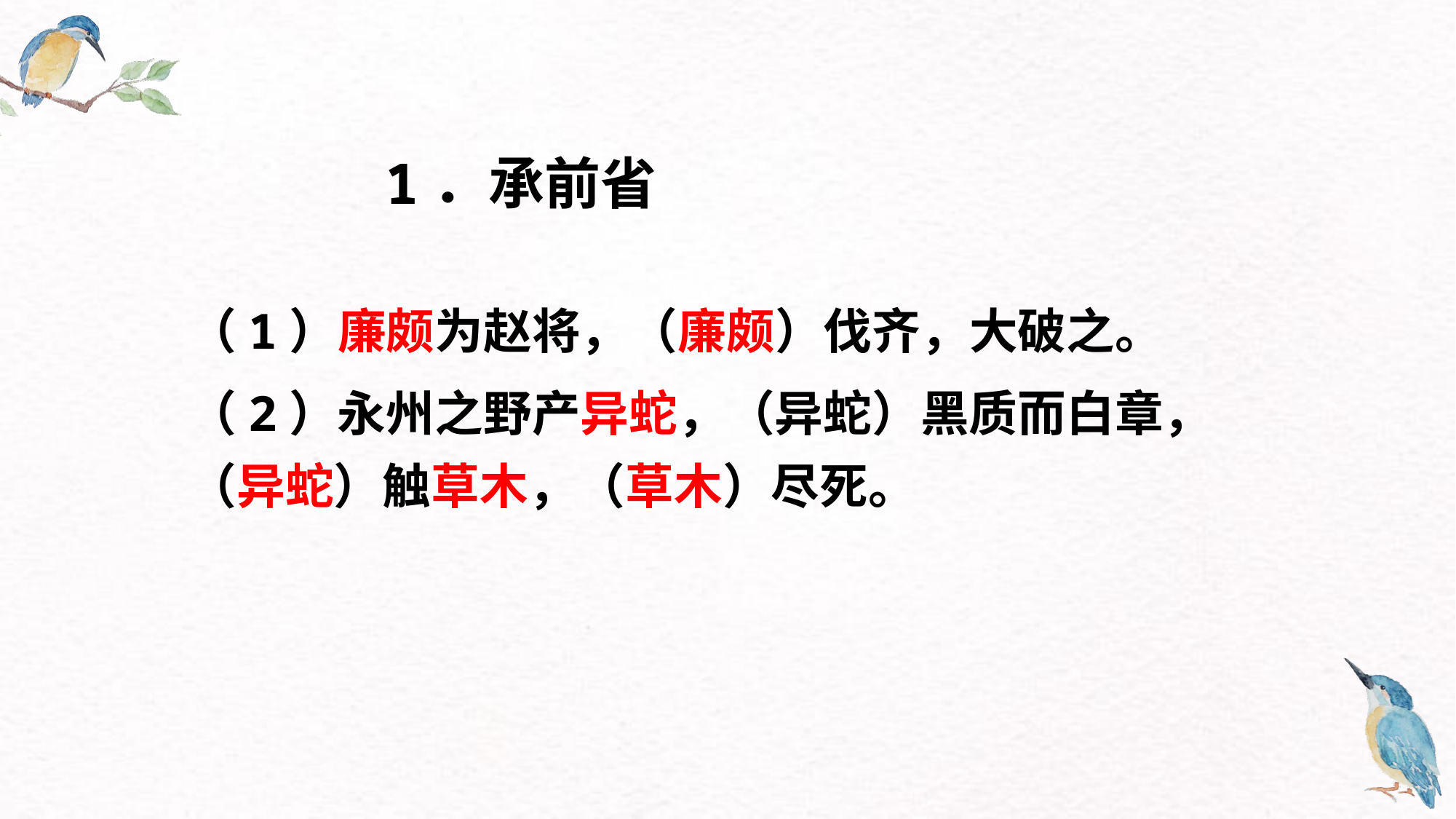

1．承前省
（1）廉颇为赵将，（廉颇）伐齐，大破之。
（2）永州之野产异蛇，（异蛇）黑质而白章，（异蛇）触草木，（草木）尽死。